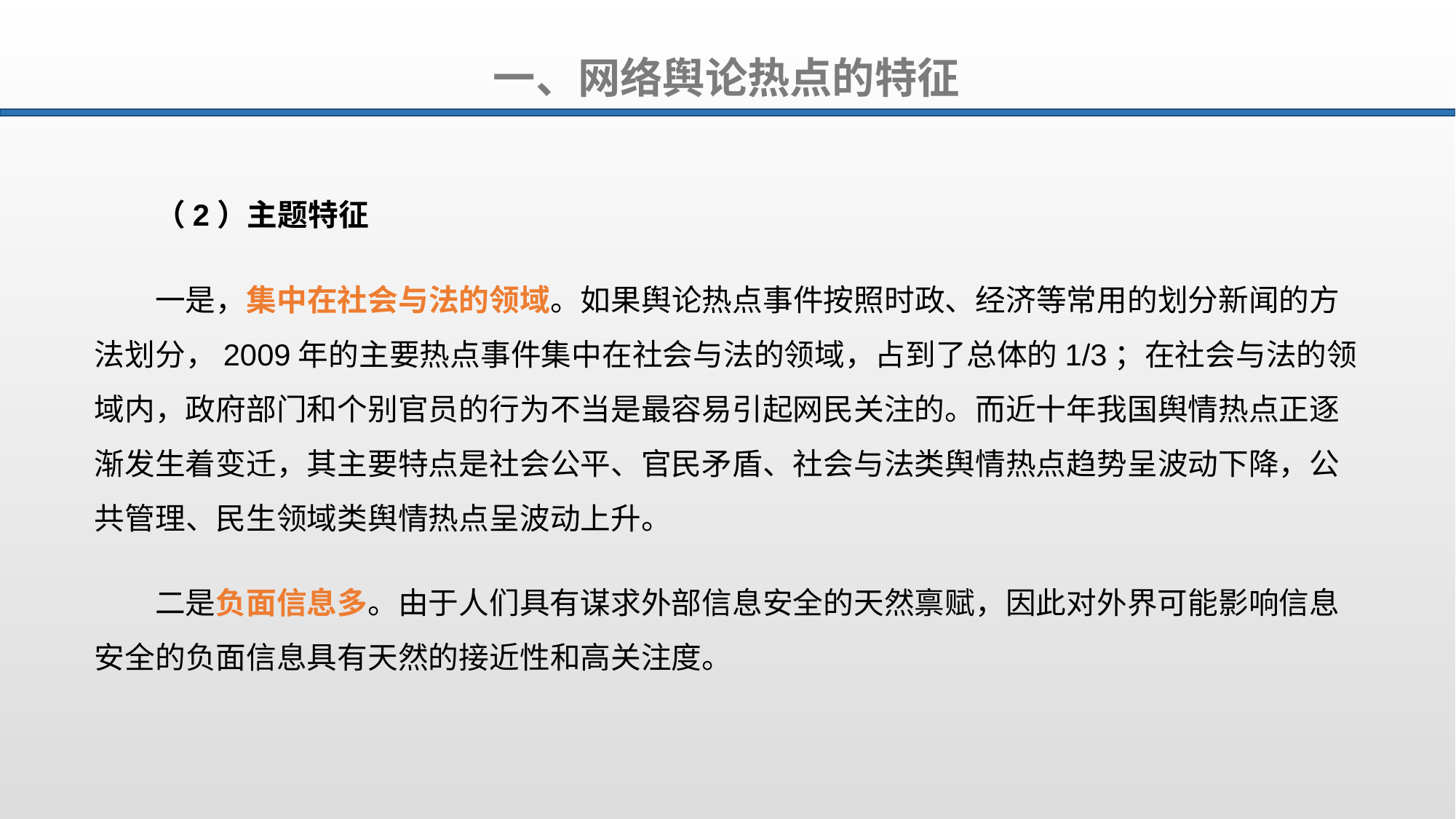

一、网络舆论热点的特征

（2）主题特征
一是，集中在社会与法的领域。如果舆论热点事件按照时政、经济等常用的划分新闻的方法划分，2009年的主要热点事件集中在社会与法的领域，占到了总体的1/3；在社会与法的领域内，政府部门和个别官员的行为不当是最容易引起网民关注的。而近十年我国舆情热点正逐渐发生着变迁，其主要特点是社会公平、官民矛盾、社会与法类舆情热点趋势呈波动下降，公共管理、民生领域类舆情热点呈波动上升。
二是负面信息多。由于人们具有谋求外部信息安全的天然禀赋，因此对外界可能影响信息安全的负面信息具有天然的接近性和高关注度。